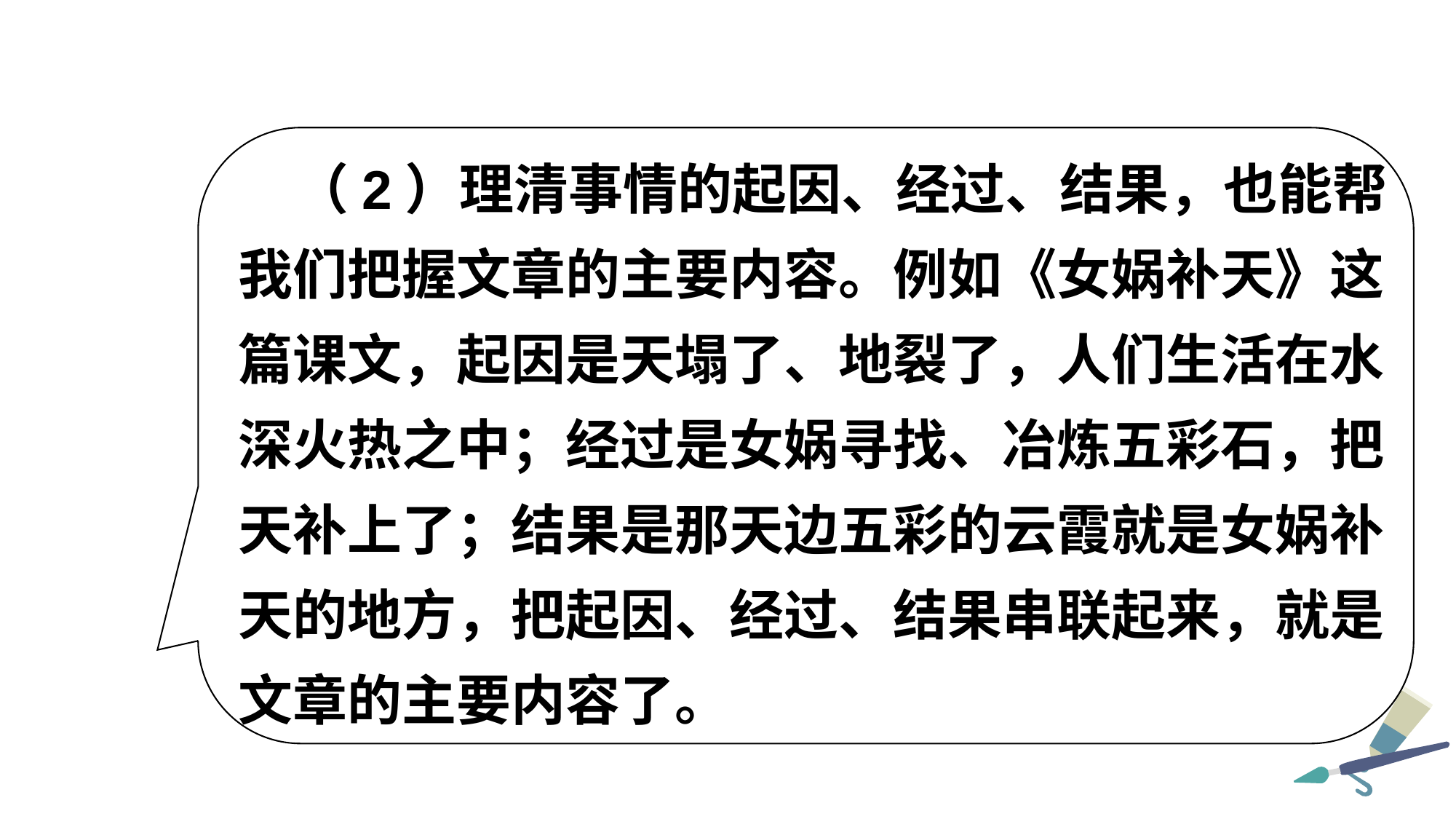

（2）理清事情的起因、经过、结果，也能帮我们把握文章的主要内容。例如《女娲补天》这篇课文，起因是天塌了、地裂了，人们生活在水深火热之中；经过是女娲寻找、冶炼五彩石，把天补上了；结果是那天边五彩的云霞就是女娲补天的地方，把起因、经过、结果串联起来，就是文章的主要内容了。